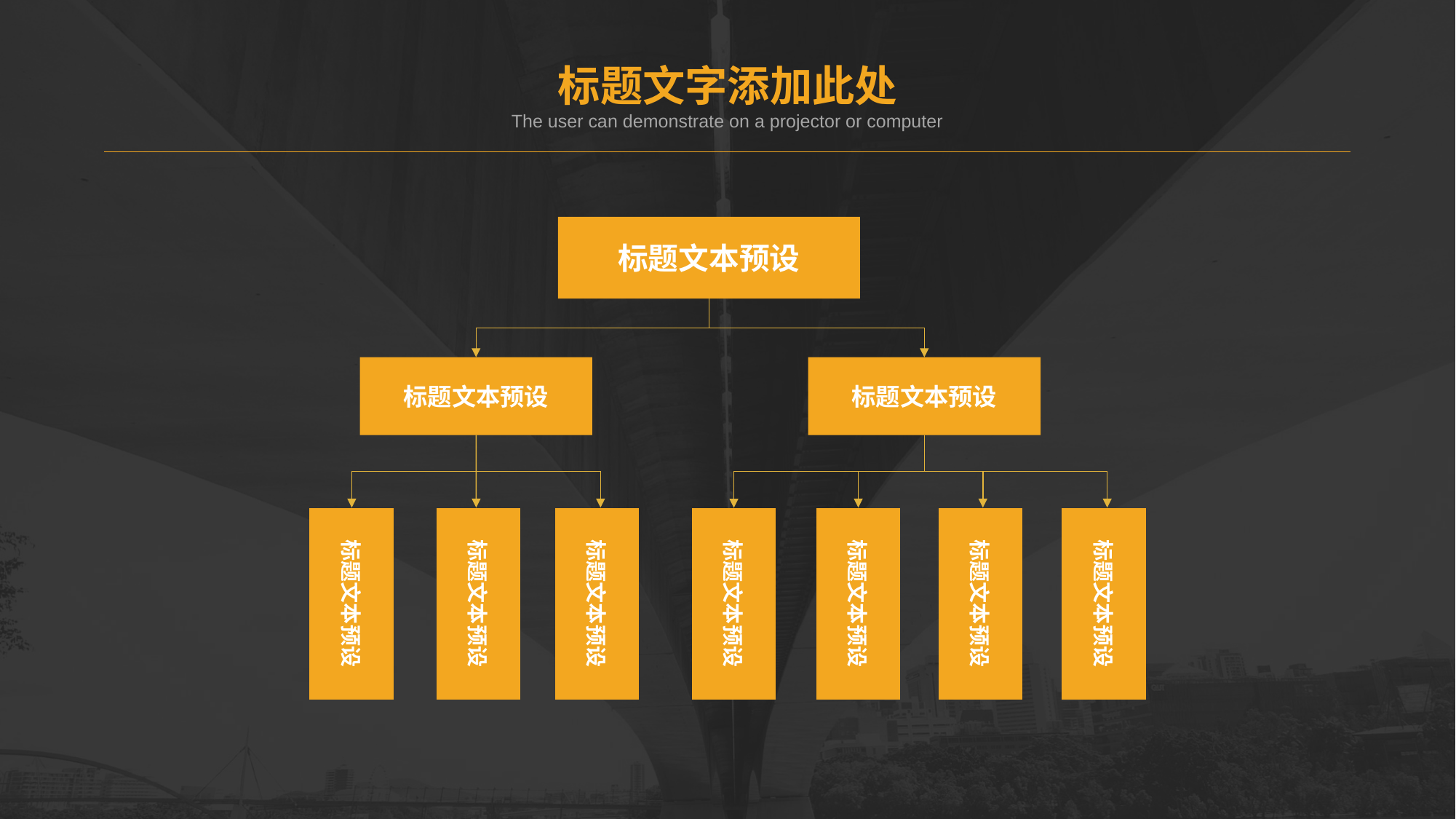

标题文字添加此处
The user can demonstrate on a projector or computer
标题文本预设
标题文本预设
标题文本预设
标题文本预设
标题文本预设
标题文本预设
标题文本预设
标题文本预设
标题文本预设
标题文本预设